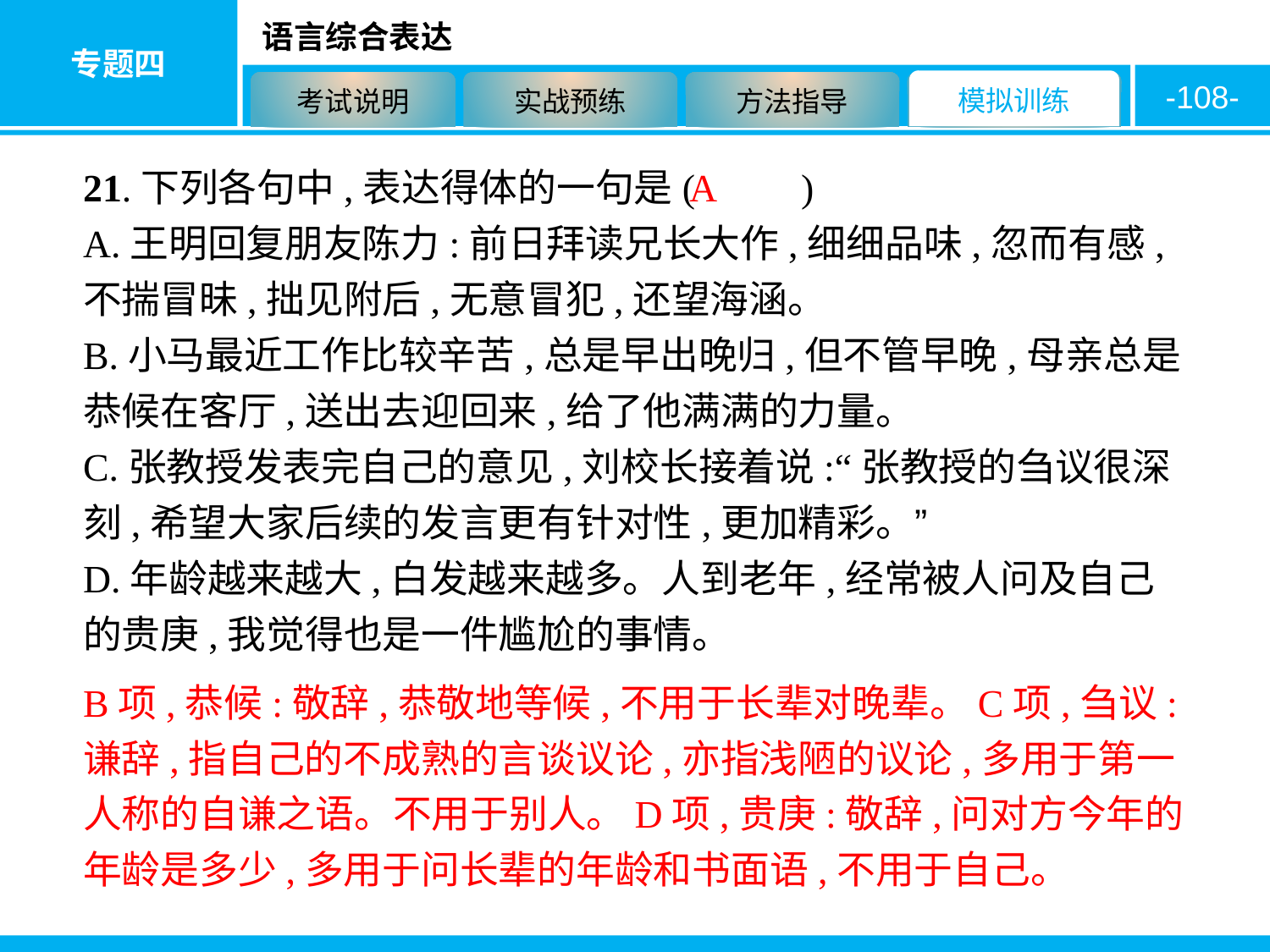

-108-
21.下列各句中,表达得体的一句是( 　　)
A.王明回复朋友陈力:前日拜读兄长大作,细细品味,忽而有感,不揣冒昧,拙见附后,无意冒犯,还望海涵。
B.小马最近工作比较辛苦,总是早出晚归,但不管早晚,母亲总是恭候在客厅,送出去迎回来,给了他满满的力量。
C.张教授发表完自己的意见,刘校长接着说:“张教授的刍议很深刻,希望大家后续的发言更有针对性,更加精彩。”
D.年龄越来越大,白发越来越多。人到老年,经常被人问及自己的贵庚,我觉得也是一件尴尬的事情。
A
B项,恭候:敬辞,恭敬地等候,不用于长辈对晚辈。C项,刍议:谦辞,指自己的不成熟的言谈议论,亦指浅陋的议论,多用于第一人称的自谦之语。不用于别人。D项,贵庚:敬辞,问对方今年的年龄是多少,多用于问长辈的年龄和书面语,不用于自己。